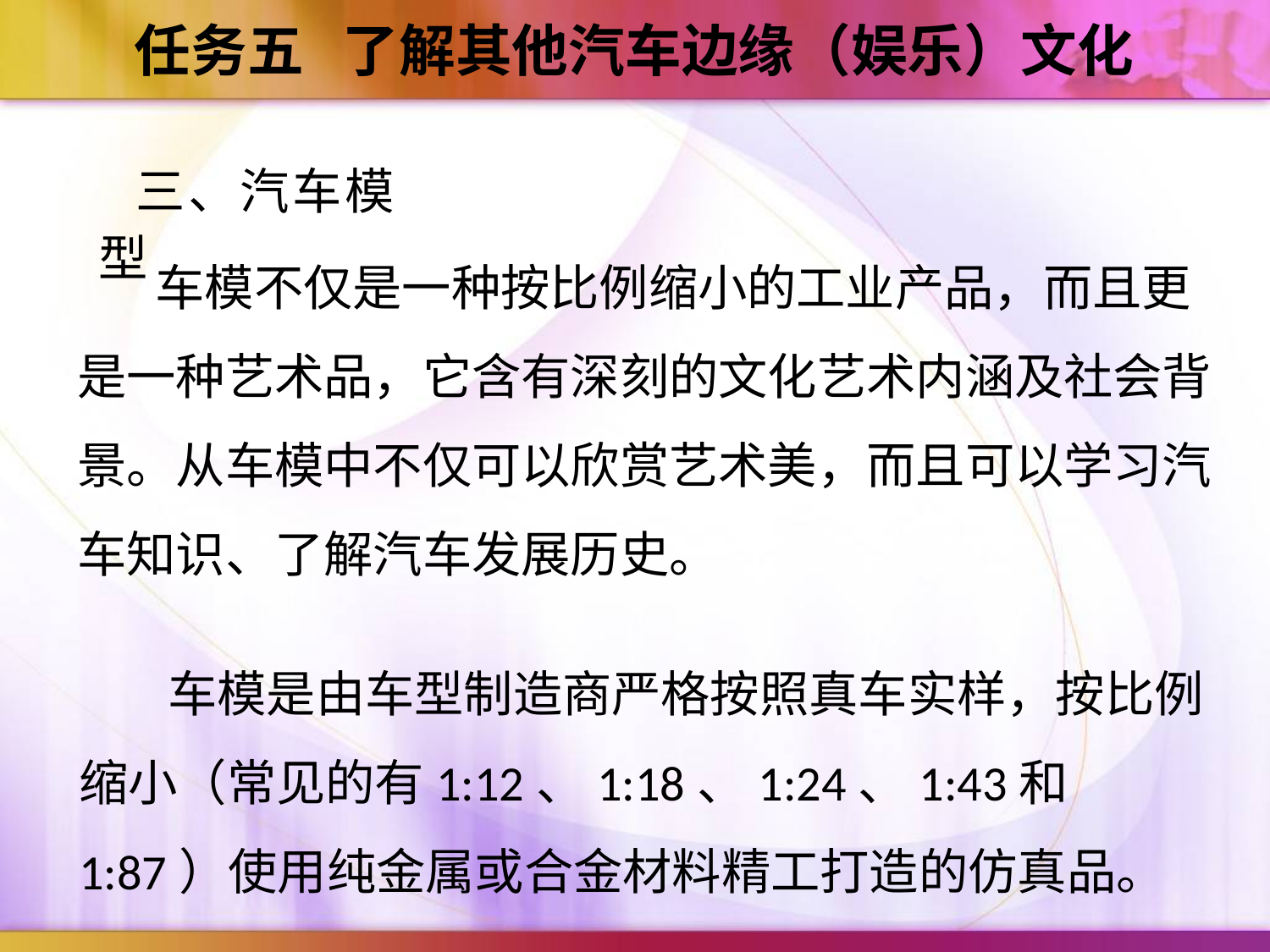

任务五   了解其他汽车边缘（娱乐）文化
三、汽车模型
      车模不仅是一种按比例缩小的工业产品，而且更是一种艺术品，它含有深刻的文化艺术内涵及社会背景。从车模中不仅可以欣赏艺术美，而且可以学习汽车知识、了解汽车发展历史。
       车模是由车型制造商严格按照真车实样，按比例缩小（常见的有1:12、1:18、1:24、1:43和1:87）使用纯金属或合金材料精工打造的仿真品。